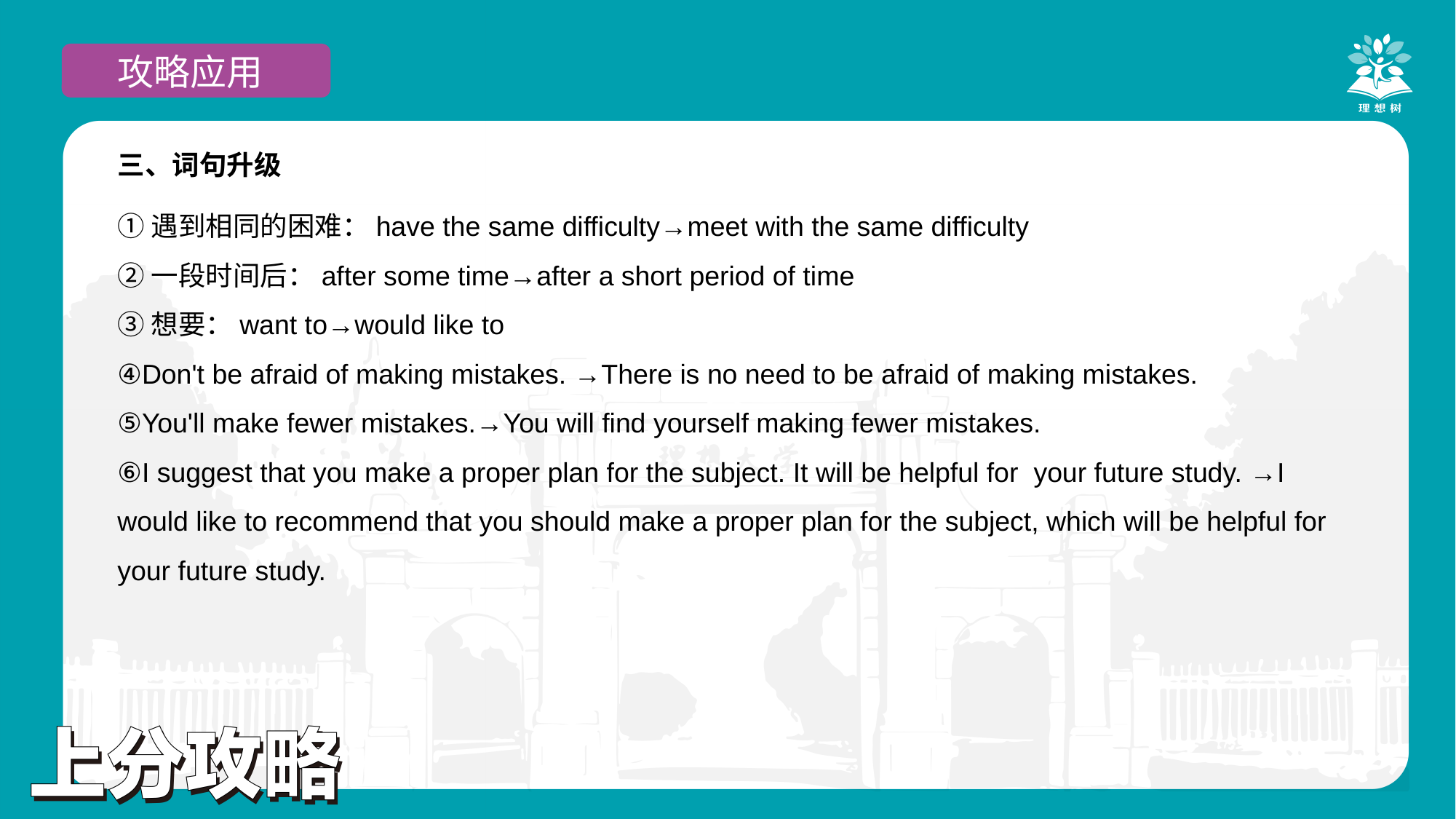

攻略应用
三、词句升级
①遇到相同的困难：have the same difficulty→meet with the same difficulty
②一段时间后：after some time→after a short period of time
③想要：want to→would like to
④Don't be afraid of making mistakes. →There is no need to be afraid of making mistakes.
⑤You'll make fewer mistakes.→You will find yourself making fewer mistakes.
⑥I suggest that you make a proper plan for the subject. It will be helpful for  your future study. →I would like to recommend that you should make a proper plan for the subject, which will be helpful for your future study.